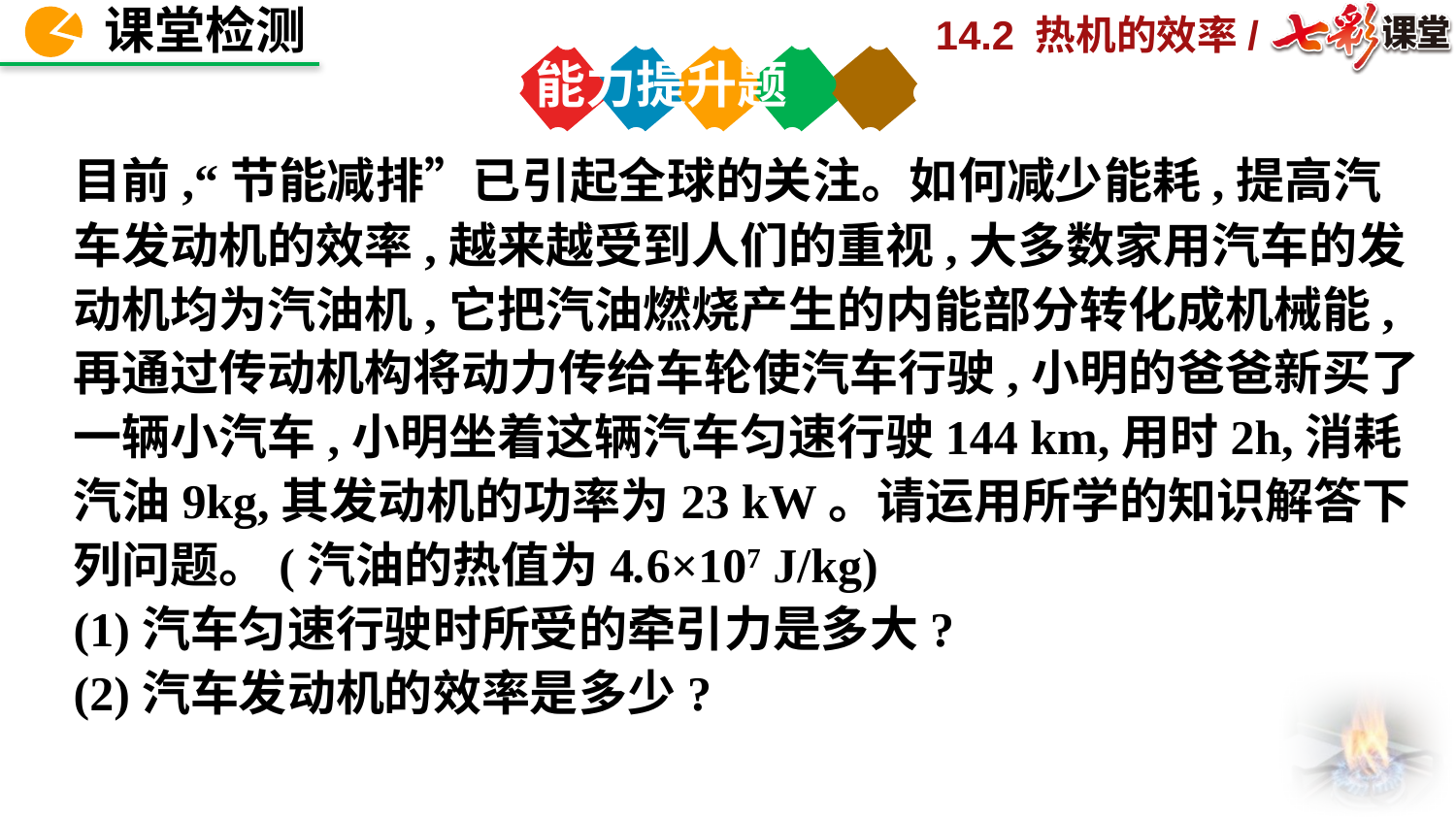

能力提升题

目前,“节能减排”已引起全球的关注。如何减少能耗,提高汽车发动机的效率,越来越受到人们的重视,大多数家用汽车的发动机均为汽油机,它把汽油燃烧产生的内能部分转化成机械能,再通过传动机构将动力传给车轮使汽车行驶,小明的爸爸新买了一辆小汽车,小明坐着这辆汽车匀速行驶144 km,用时2h,消耗汽油9kg,其发动机的功率为23 kW。请运用所学的知识解答下列问题。(汽油的热值为4.6×107 J/kg)
(1)汽车匀速行驶时所受的牵引力是多大?
(2)汽车发动机的效率是多少?